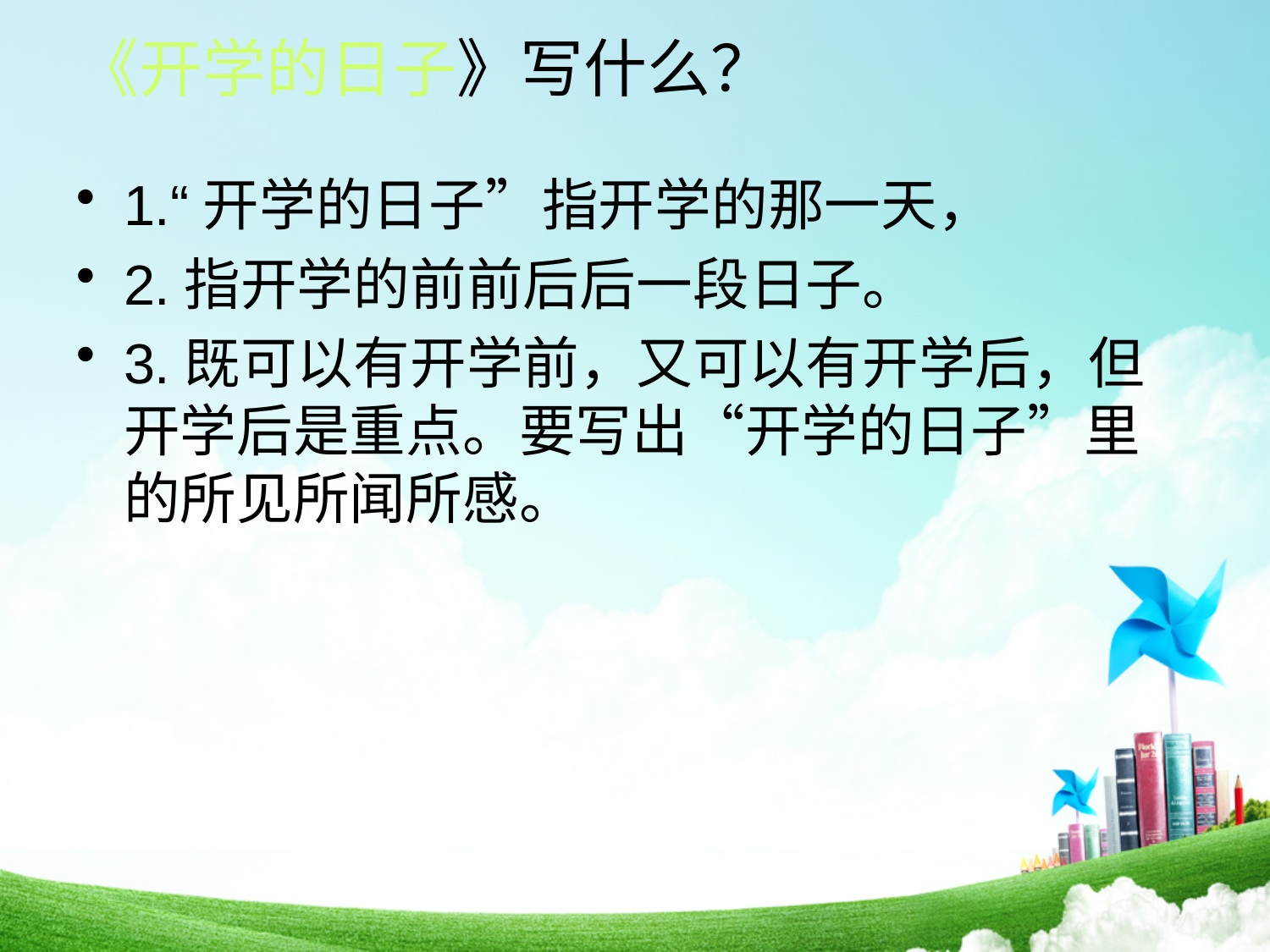

# 《开学的日子》写什么？
1.“开学的日子”指开学的那一天，
2.指开学的前前后后一段日子。
3.既可以有开学前，又可以有开学后，但开学后是重点。要写出“开学的日子”里的所见所闻所感。